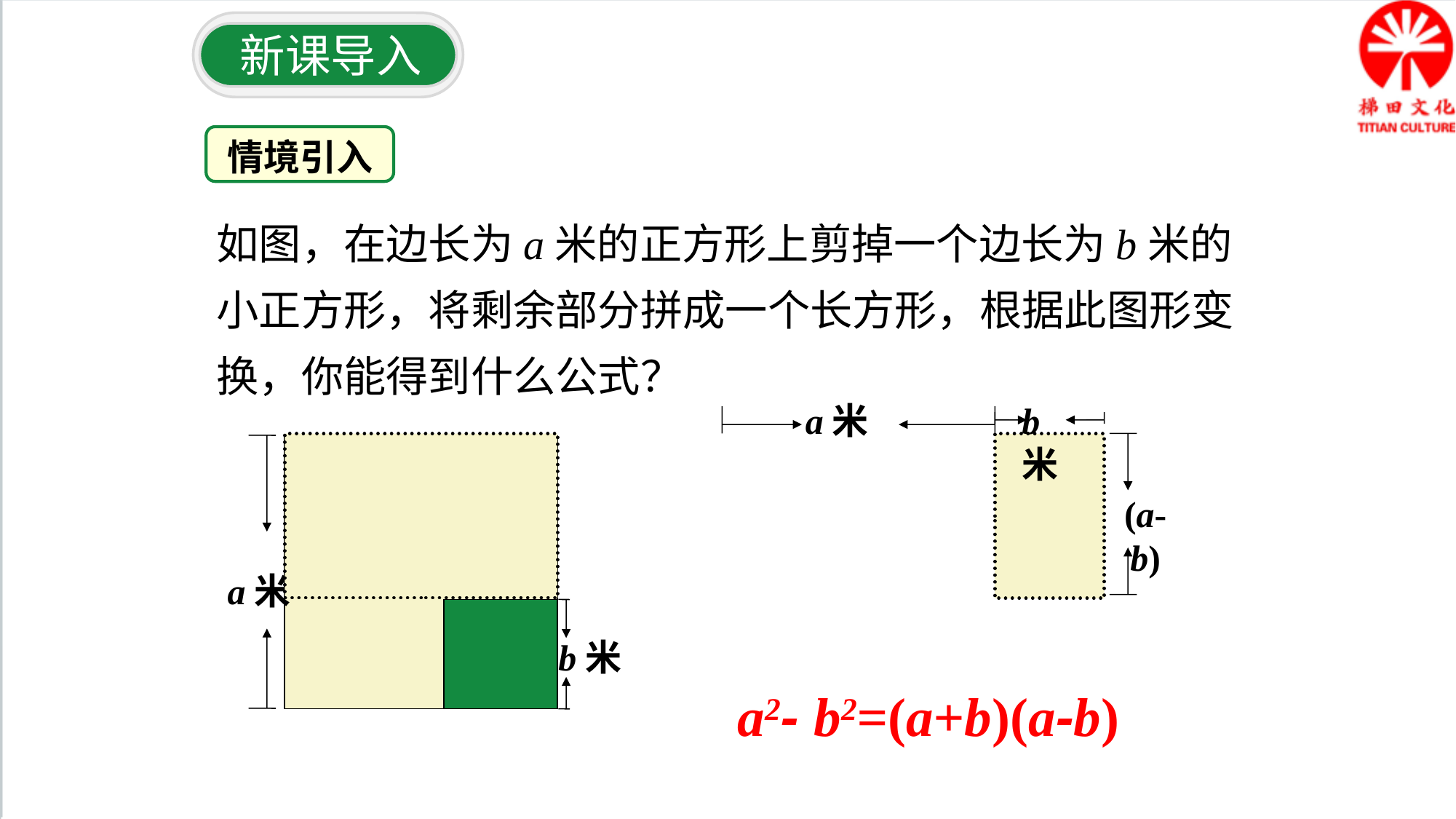

新课导入
情境引入
如图，在边长为a米的正方形上剪掉一个边长为b米的小正方形，将剩余部分拼成一个长方形，根据此图形变换，你能得到什么公式？

a米
b米

(a-b)

a米

b米

a2- b2=(a+b)(a-b)